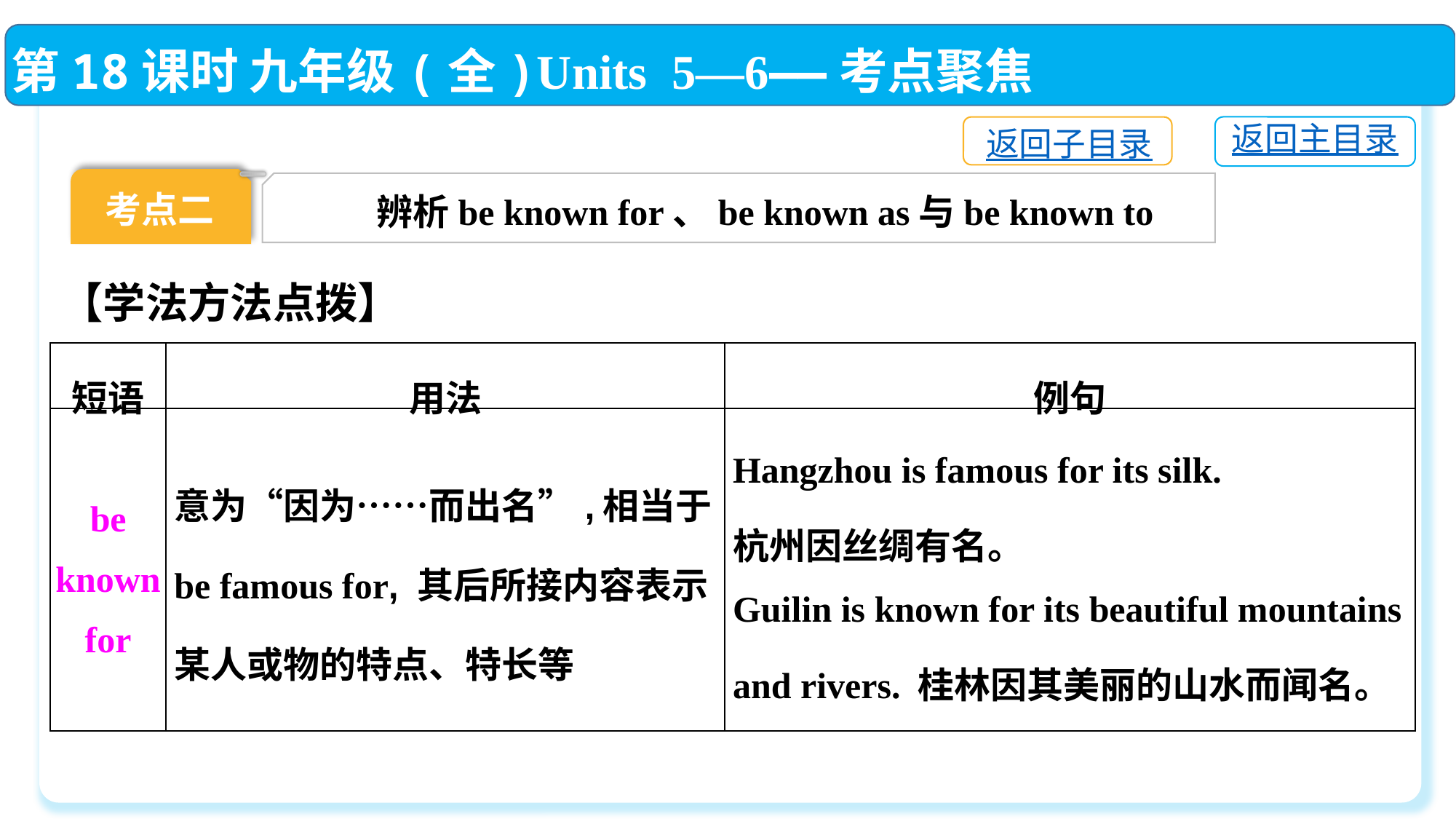

第18课时 九年级(全)Units  5—6——考点聚焦

返回主目录

返回子目录

考点二
辨析be known for、be known as与be known to

【学法方法点拨】
| 短语 | 用法 | 例句 |
| --- | --- | --- |
| be known for | 意为“因为……而出名”,相当于be famous for, 其后所接内容表示某人或物的特点、特长等 | Hangzhou is famous for its silk. 杭州因丝绸有名。 Guilin is known for its beautiful mountains and rivers. 桂林因其美丽的山水而闻名。 |